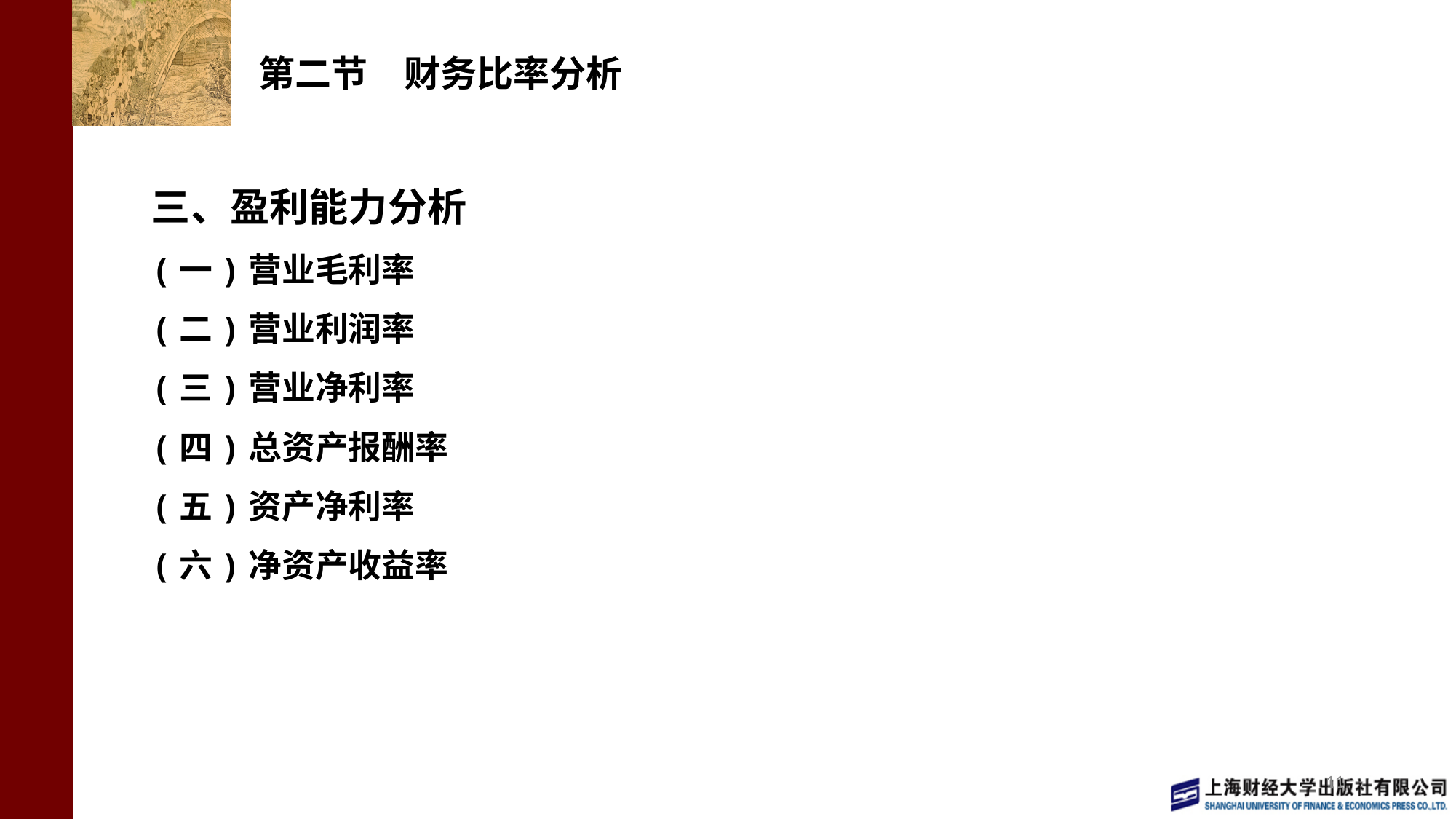

# 第二节　财务比率分析
三、盈利能力分析
(一)营业毛利率
(二)营业利润率
(三)营业净利率
(四)总资产报酬率
(五)资产净利率
(六)净资产收益率

11